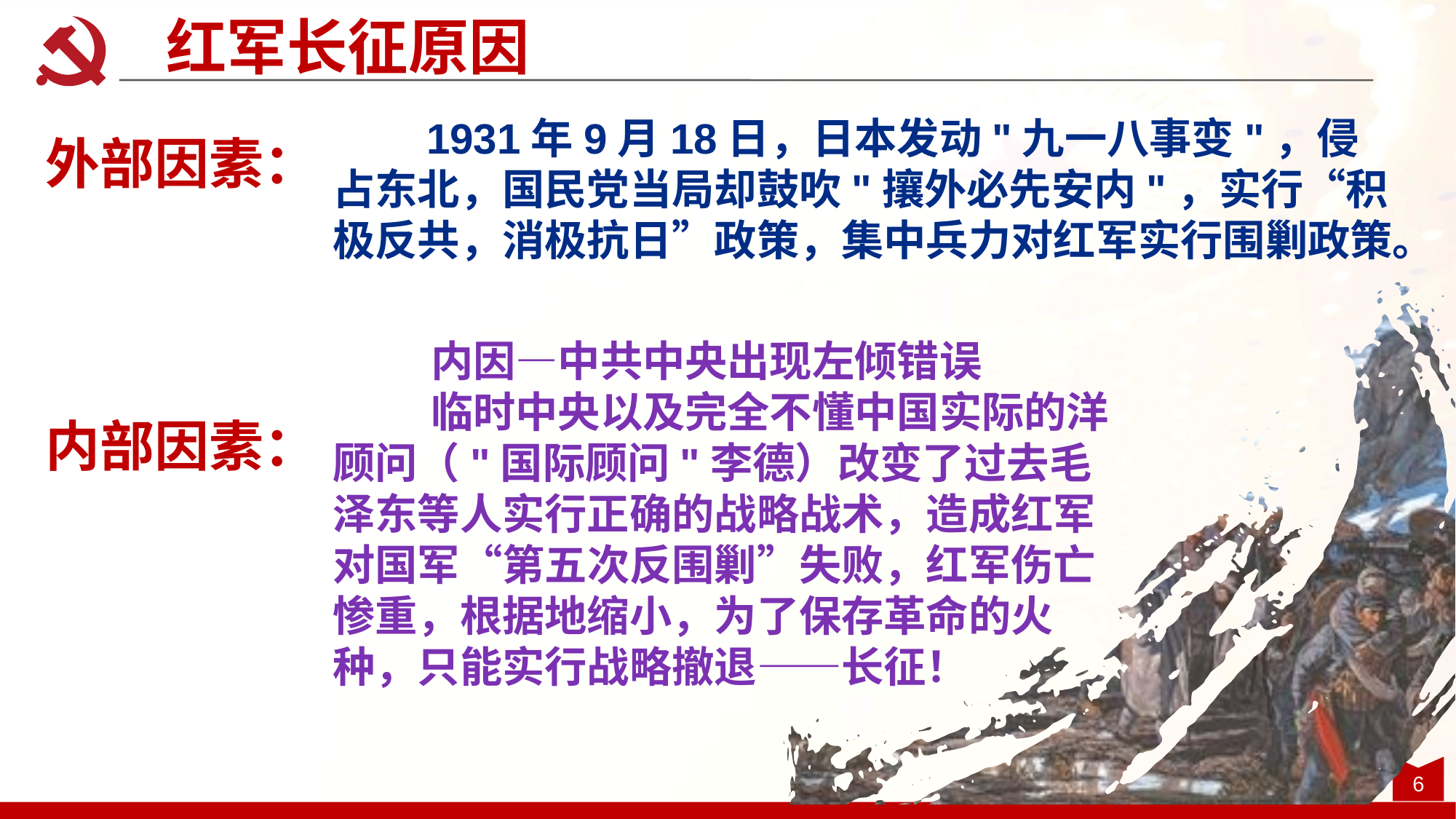

红军长征原因

1931年9月18日，日本发动"九一八事变"，侵占东北，国民党当局却鼓吹"攘外必先安内"，实行“积极反共，消极抗日”政策，集中兵力对红军实行围剿政策。
外部因素：

内因—中共中央出现左倾错误
临时中央以及完全不懂中国实际的洋顾问（"国际顾问"李德）改变了过去毛泽东等人实行正确的战略战术，造成红军对国军“第五次反围剿”失败，红军伤亡惨重，根据地缩小，为了保存革命的火种，只能实行战略撤退——长征！
内部因素：